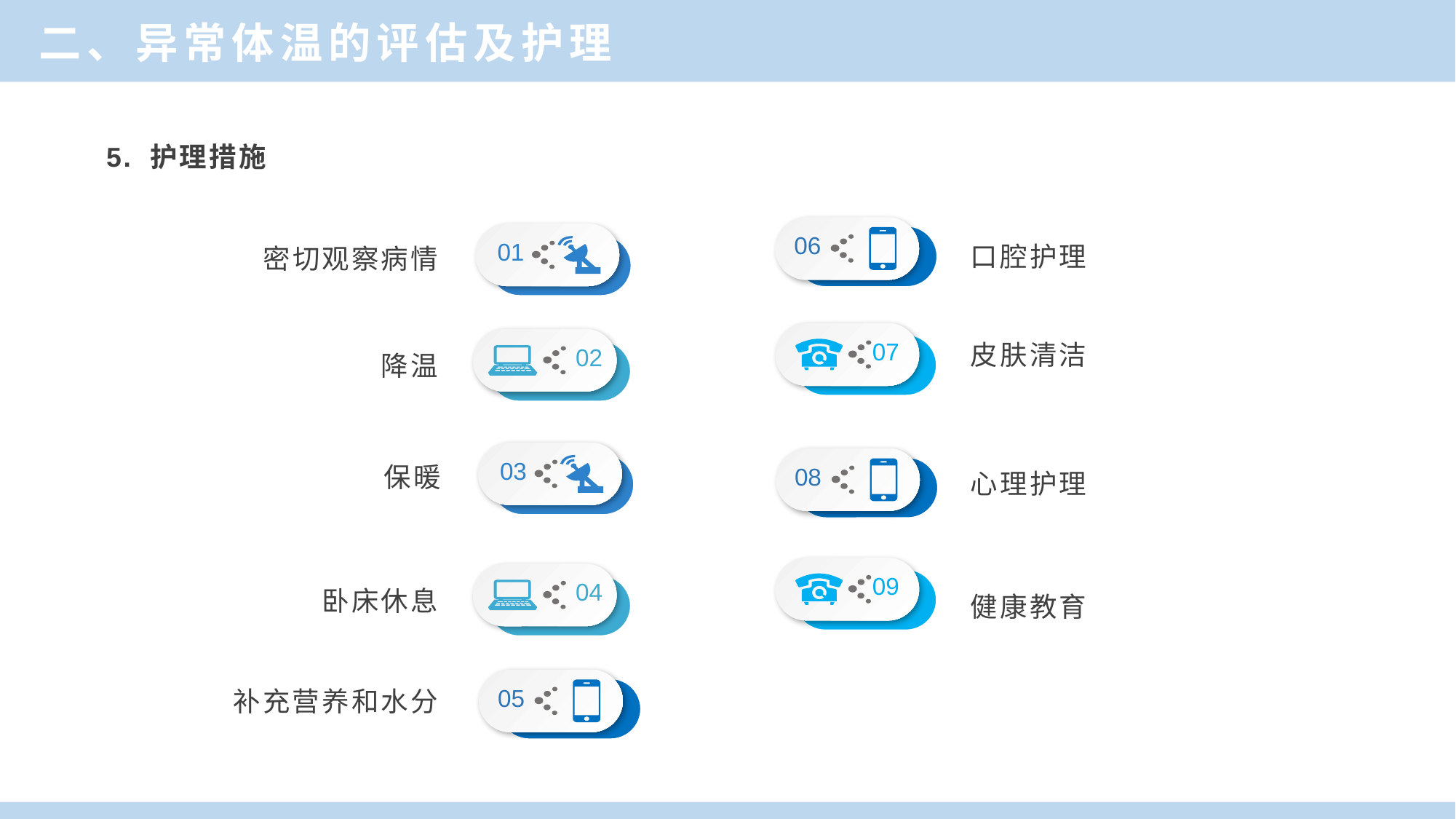

二、异常体温的评估及护理
5. 护理措施
口腔护理

06

01

密切观察病情
皮肤清洁

07

02

降温
心理护理

03

08

保暖

09

04

健康教育
卧床休息

05

补充营养和水分